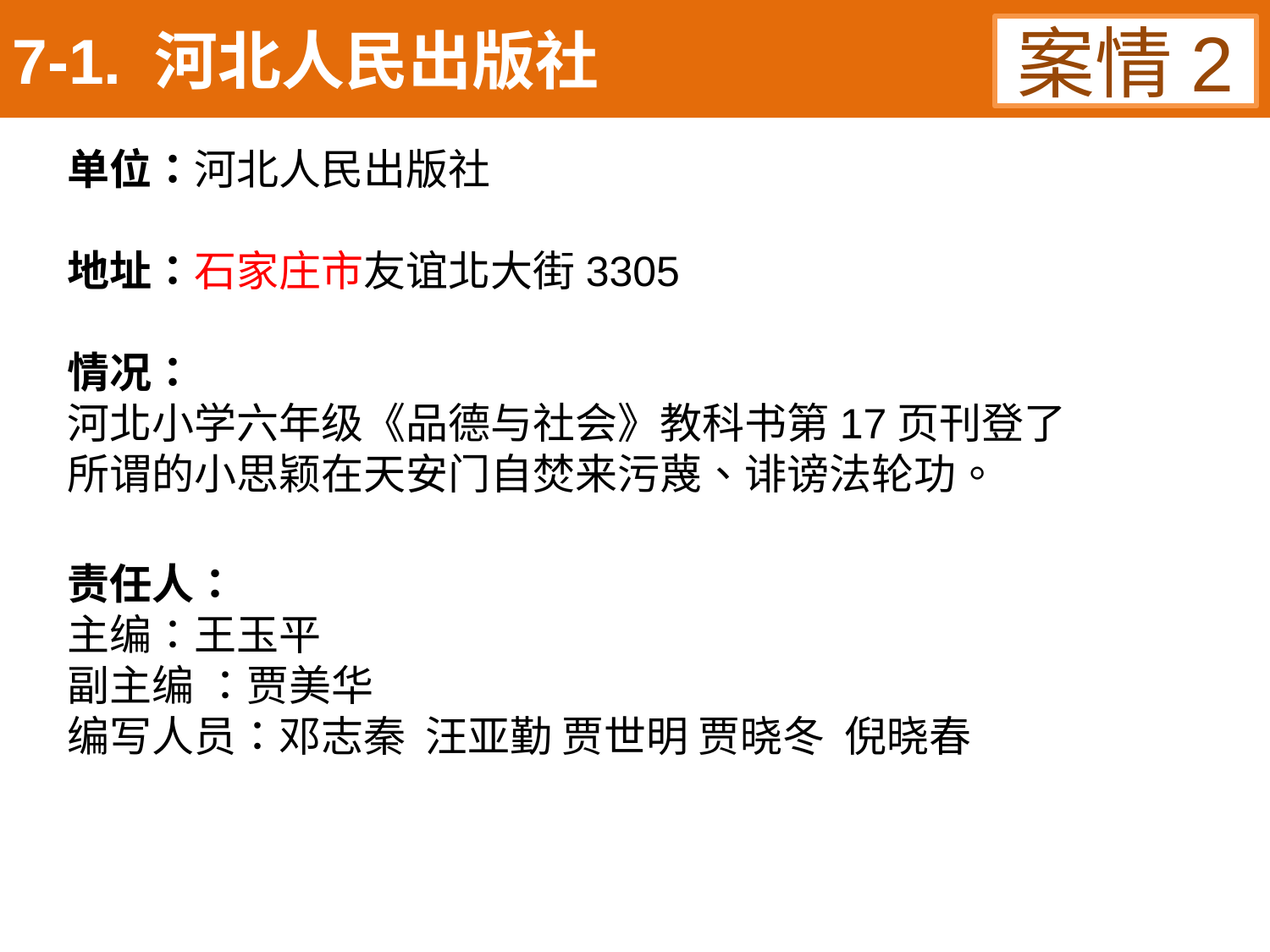

7-1. 河北人民出版社
案情2

单位：河北人民出版社

地址：石家庄市友谊北大街3305

情况：
河北小学六年级《品德与社会》教科书第17页刊登了
所谓的小思颖在天安门自焚来污蔑、诽谤法轮功。

责任人：
主编：王玉平
副主编 ：贾美华
编写人员：邓志秦  汪亚勤 贾世明 贾晓冬  倪晓春